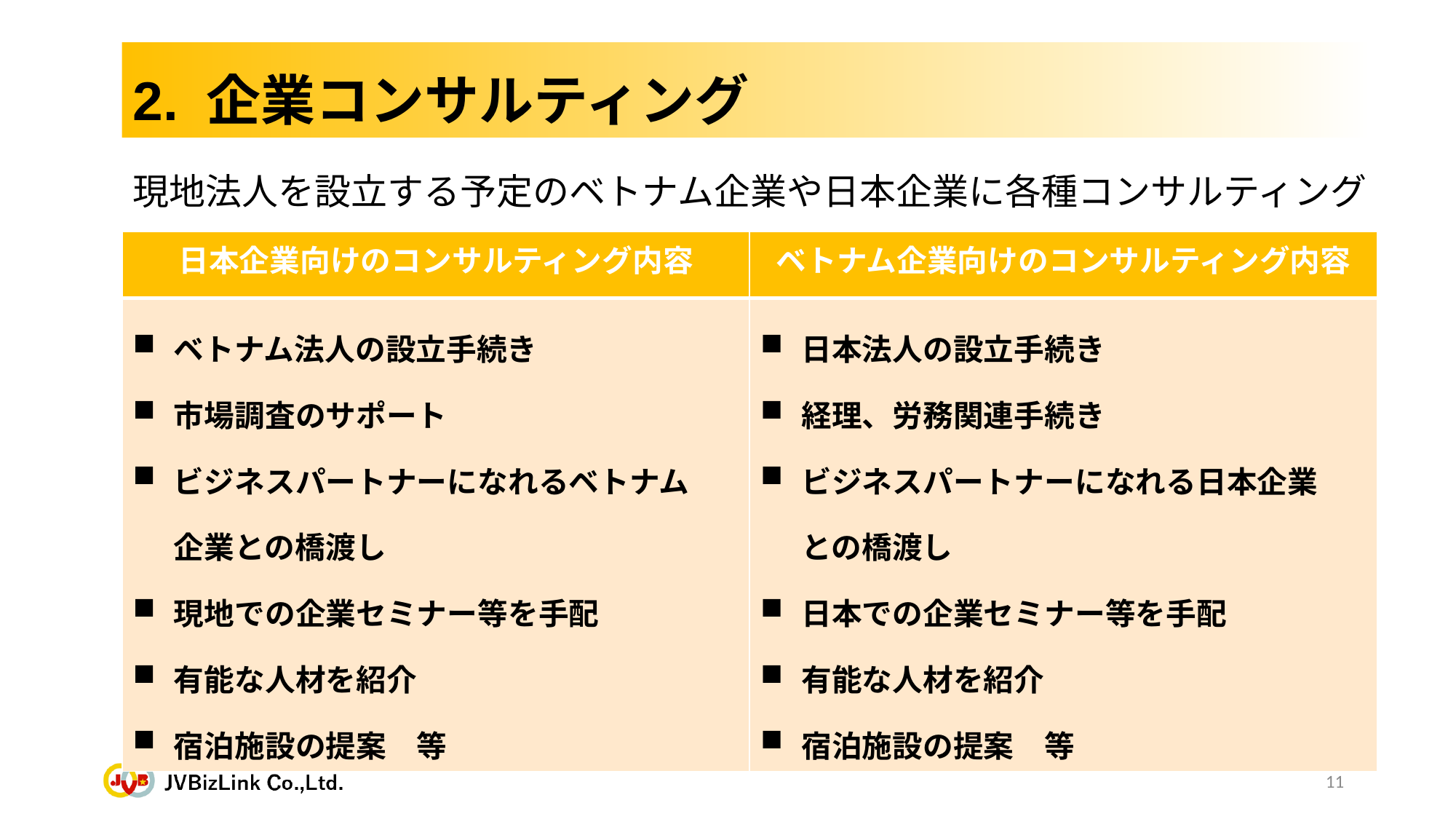

# 2. 企業コンサルティング
現地法人を設立する予定のベトナム企業や日本企業に各種コンサルティングを行います
| 日本企業向けのコンサルティング内容 | ベトナム企業向けのコンサルティング内容 |
| --- | --- |
| ベトナム法人の設立手続き 市場調査のサポート ビジネスパートナーになれるベトナム 企業との橋渡し 現地での企業セミナー等を手配 有能な人材を紹介 宿泊施設の提案　等 | 日本法人の設立手続き 経理、労務関連手続き ビジネスパートナーになれる日本企業 との橋渡し 日本での企業セミナー等を手配 有能な人材を紹介 宿泊施設の提案　等 |
11